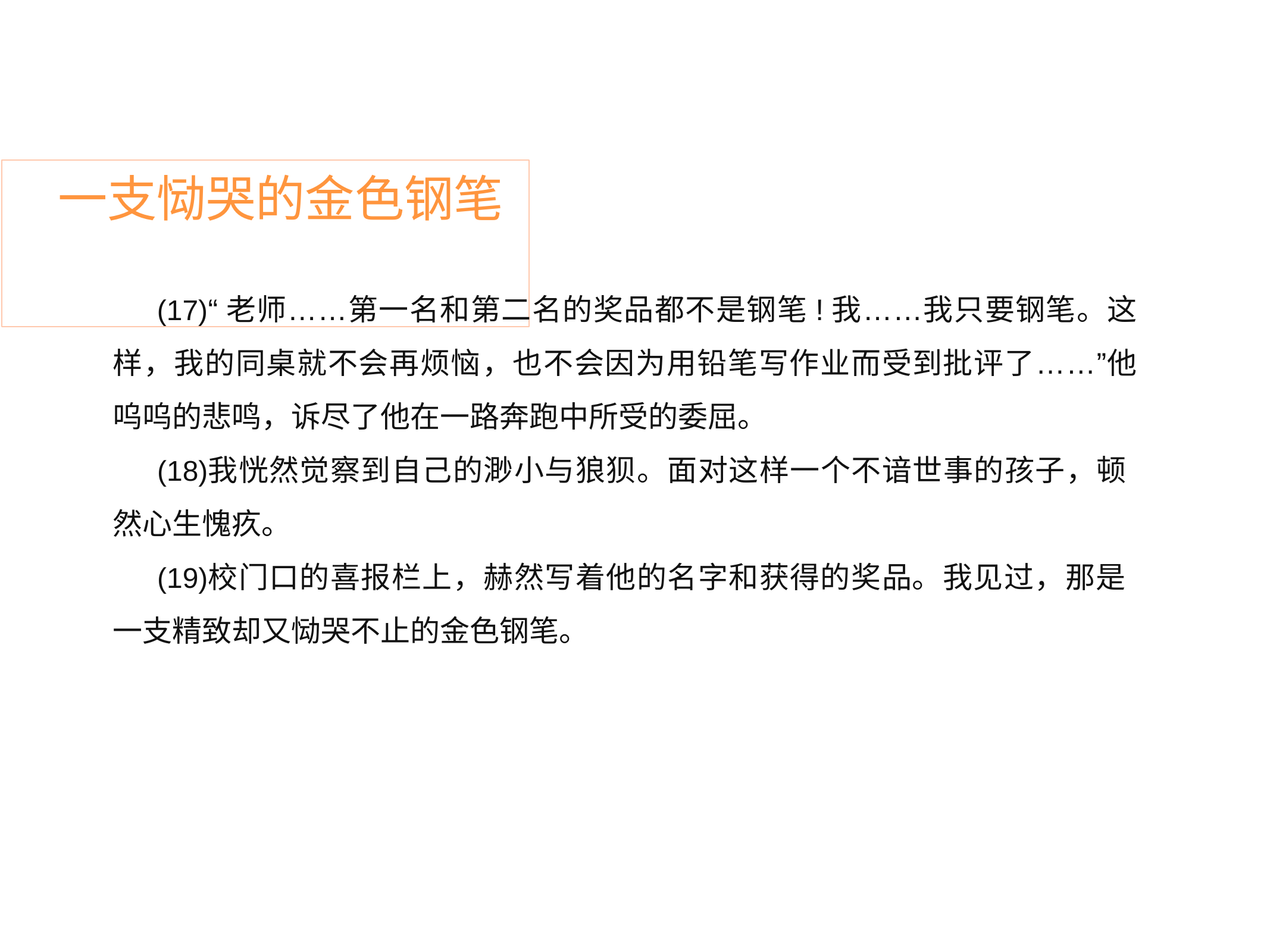

# 一支恸哭的金色钢笔
“老师……第一名和第二名的奖品都不是钢笔!我……我只要钢笔。这 样，我的同桌就不会再烦恼，也不会因为用铅笔写作业而受到批评了……”他 呜呜的悲鸣，诉尽了他在一路奔跑中所受的委屈。
我恍然觉察到自己的渺小与狼狈。面对这样一个不谙世事的孩子，顿 然心生愧疚。
校门口的喜报栏上，赫然写着他的名字和获得的奖品。我见过，那是 一支精致却又恸哭不止的金色钢笔。